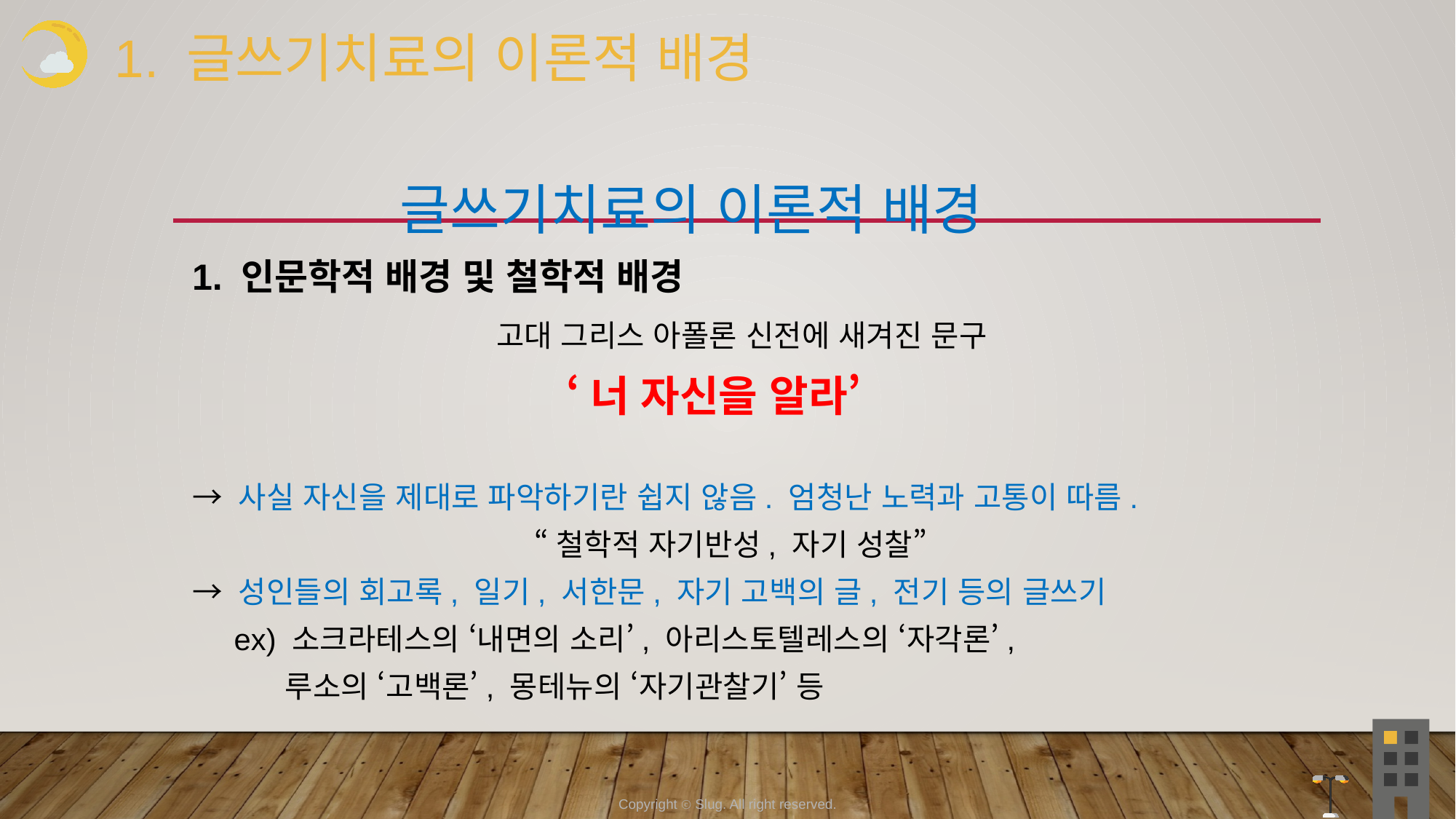

1. 글쓰기치료의 이론적 배경

                글쓰기치료의 이론적 배경
1. 인문학적 배경 및 철학적 배경
                             고대 그리스 아폴론 신전에 새겨진 문구
‘너 자신을 알라’

→ 사실 자신을 제대로 파악하기란 쉽지 않음. 엄청난 노력과 고통이 따름.
    “철학적 자기반성, 자기 성찰”
→ 성인들의 회고록, 일기, 서한문, 자기 고백의 글, 전기 등의 글쓰기
     ex) 소크라테스의 ‘내면의 소리’, 아리스토텔레스의 ‘자각론’,
          루소의 ‘고백론’, 몽테뉴의 ‘자기관찰기’ 등

Copyright ⓒ Slug. All right reserved.